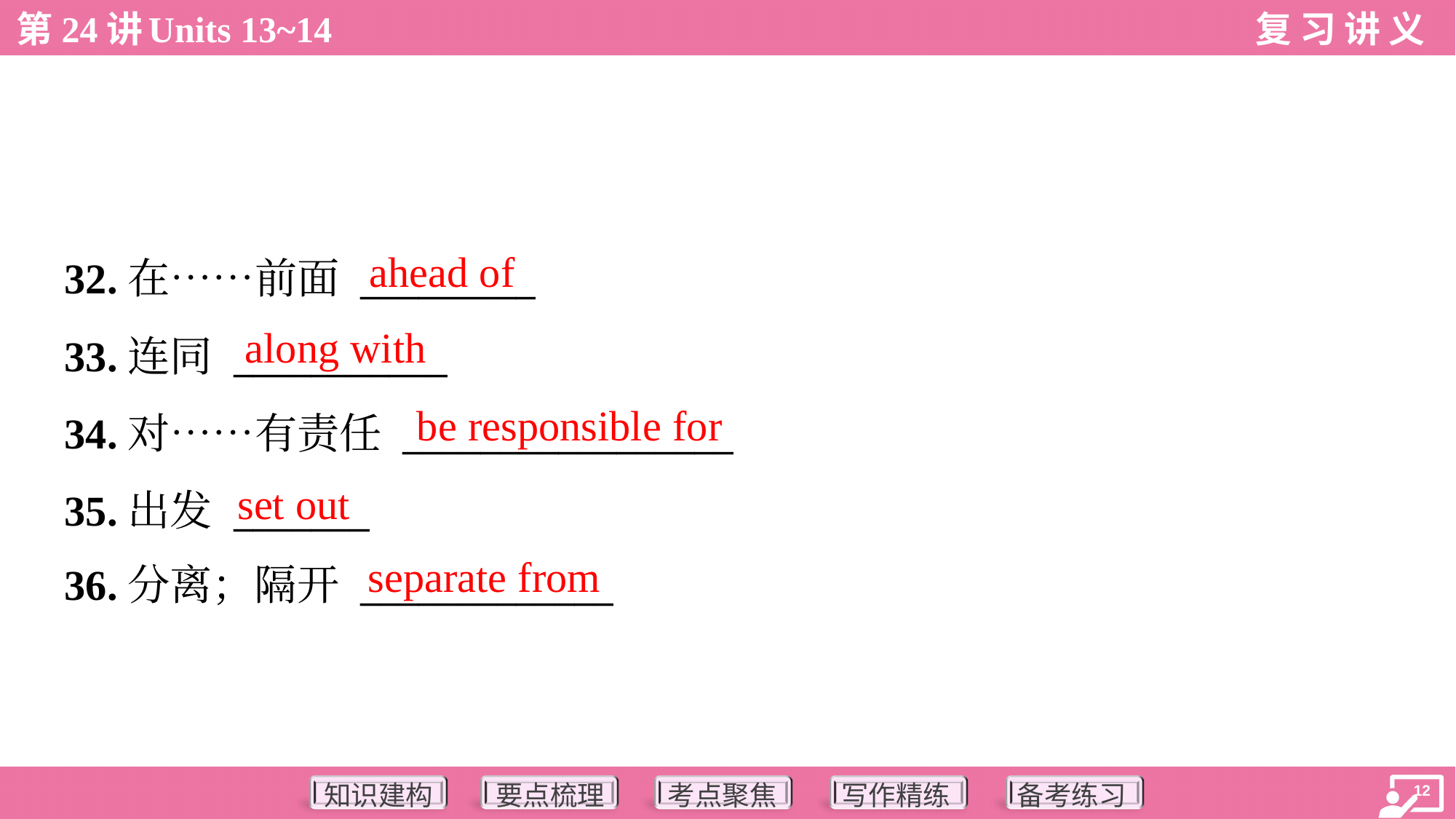

ahead of
32.在……前面 _________
33.连同 ___________
34.对……有责任 _________________
35.出发 _______
36.分离；隔开 _____________
along with
be responsible for
set out
separate from